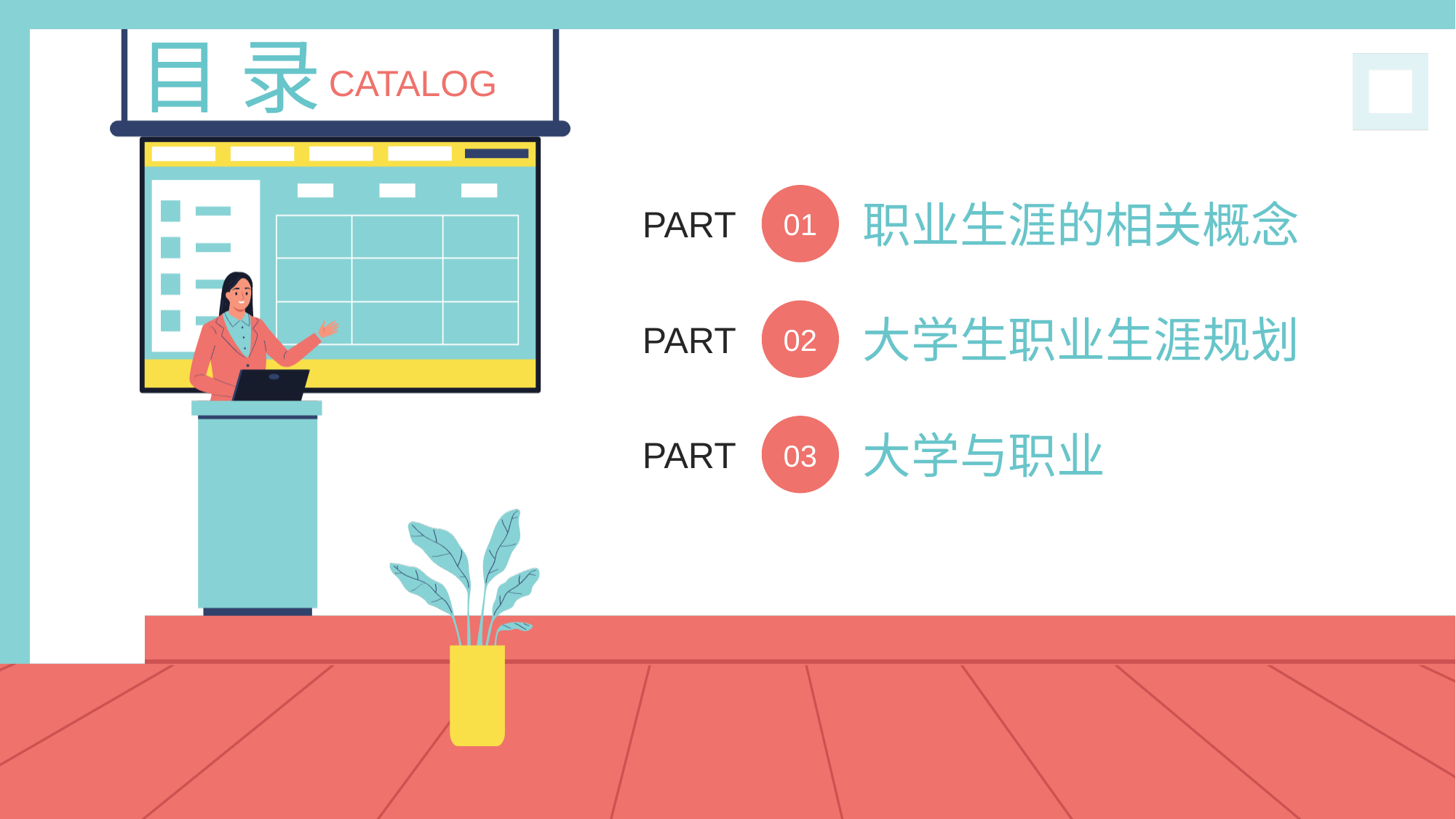

目 录
CATALOG
01
职业生涯的相关概念
PART
02
大学生职业生涯规划
PART
03
大学与职业
PART